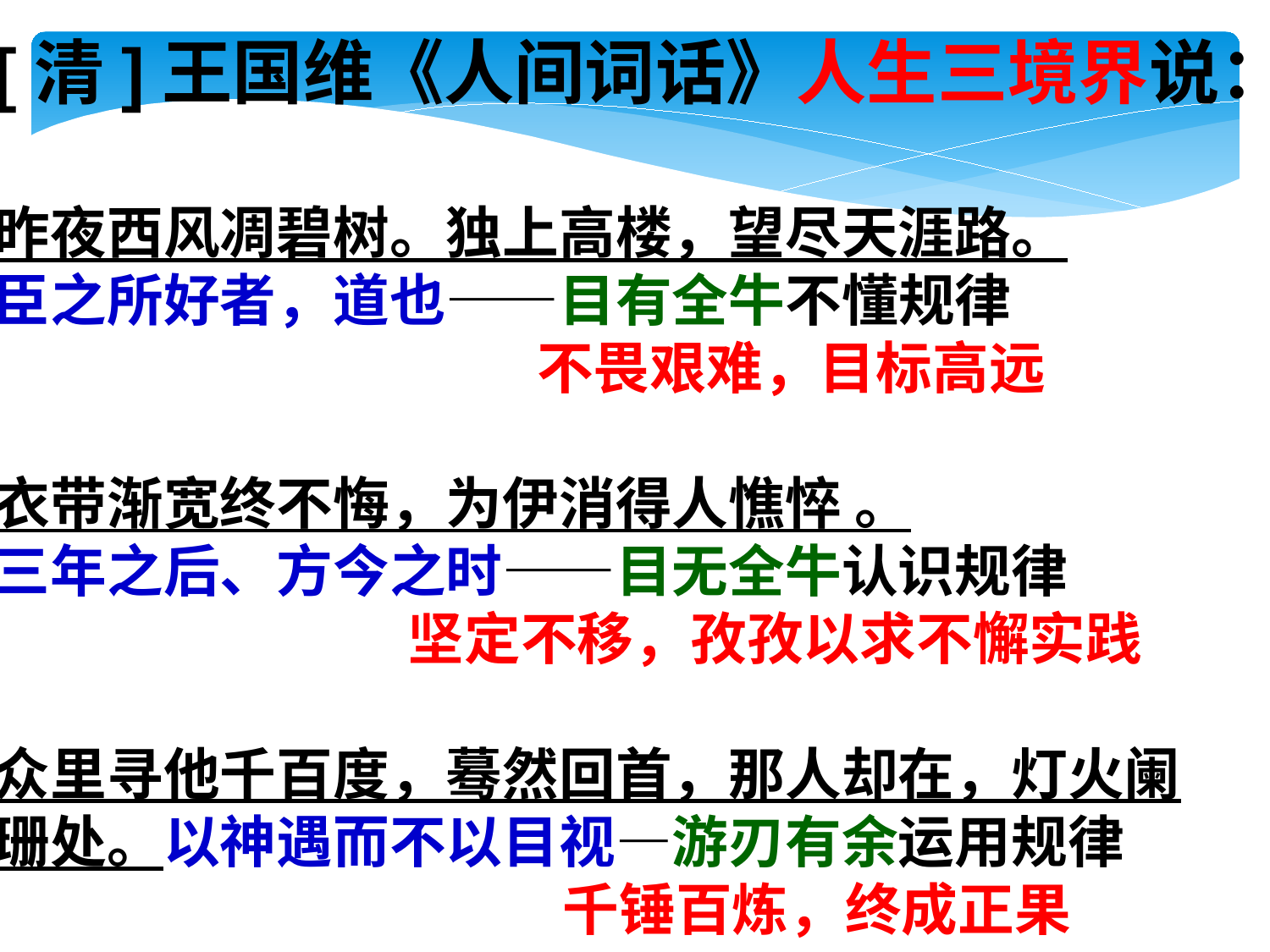

[清]王国维《人间词话》人生三境界说：
昨夜西风凋碧树。独上高楼，望尽天涯路。
臣之所好者，道也——目有全牛不懂规律
                                         不畏艰难，目标高远
衣带渐宽终不悔，为伊消得人憔悴 。
三年之后、方今之时——目无全牛认识规律
                               坚定不移，孜孜以求不懈实践
众里寻他千百度，蓦然回首，那人却在，灯火阑
珊处。以神遇而不以目视—游刃有余运用规律
                                           千锤百炼，终成正果